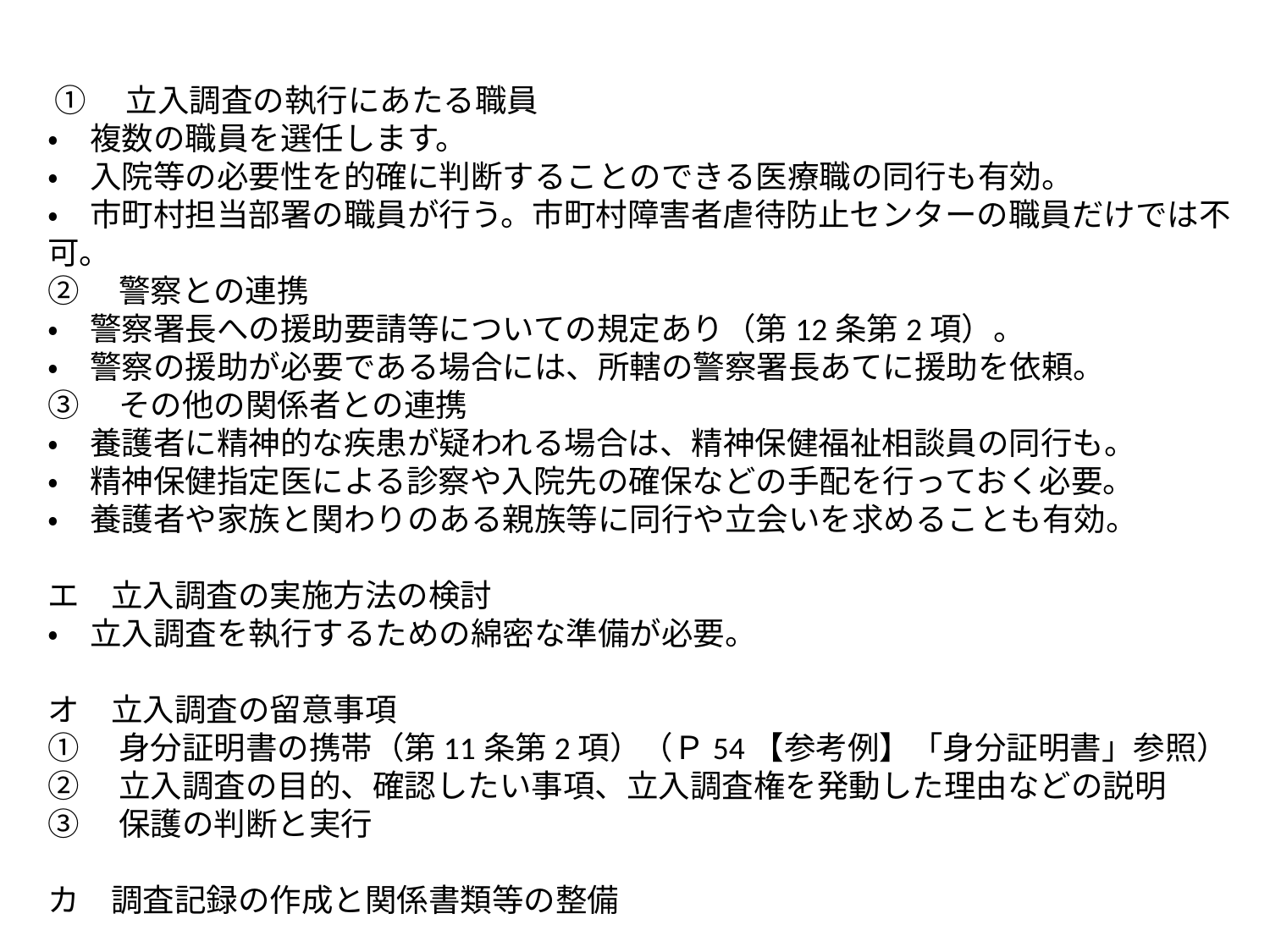

ウ　立入調査の実施体制（P.51）
 ①　立入調査の執行にあたる職員
・　複数の職員を選任します。
・　入院等の必要性を的確に判断することのできる医療職の同行も有効。
・　市町村担当部署の職員が行う。市町村障害者虐待防止センターの職員だけでは不可。
②　警察との連携
・　警察署長への援助要請等についての規定あり（第12条第2項）。
・　警察の援助が必要である場合には、所轄の警察署長あてに援助を依頼。
③　その他の関係者との連携
・　養護者に精神的な疾患が疑われる場合は、精神保健福祉相談員の同行も。
・　精神保健指定医による診察や入院先の確保などの手配を行っておく必要。
・　養護者や家族と関わりのある親族等に同行や立会いを求めることも有効。

エ　立入調査の実施方法の検討
・　立入調査を執行するための綿密な準備が必要。

オ　立入調査の留意事項
①　身分証明書の携帯（第11条第2項）（Ｐ54【参考例】「身分証明書」参照）
②　立入調査の目的、確認したい事項、立入調査権を発動した理由などの説明
③　保護の判断と実行

カ　調査記録の作成と関係書類等の整備